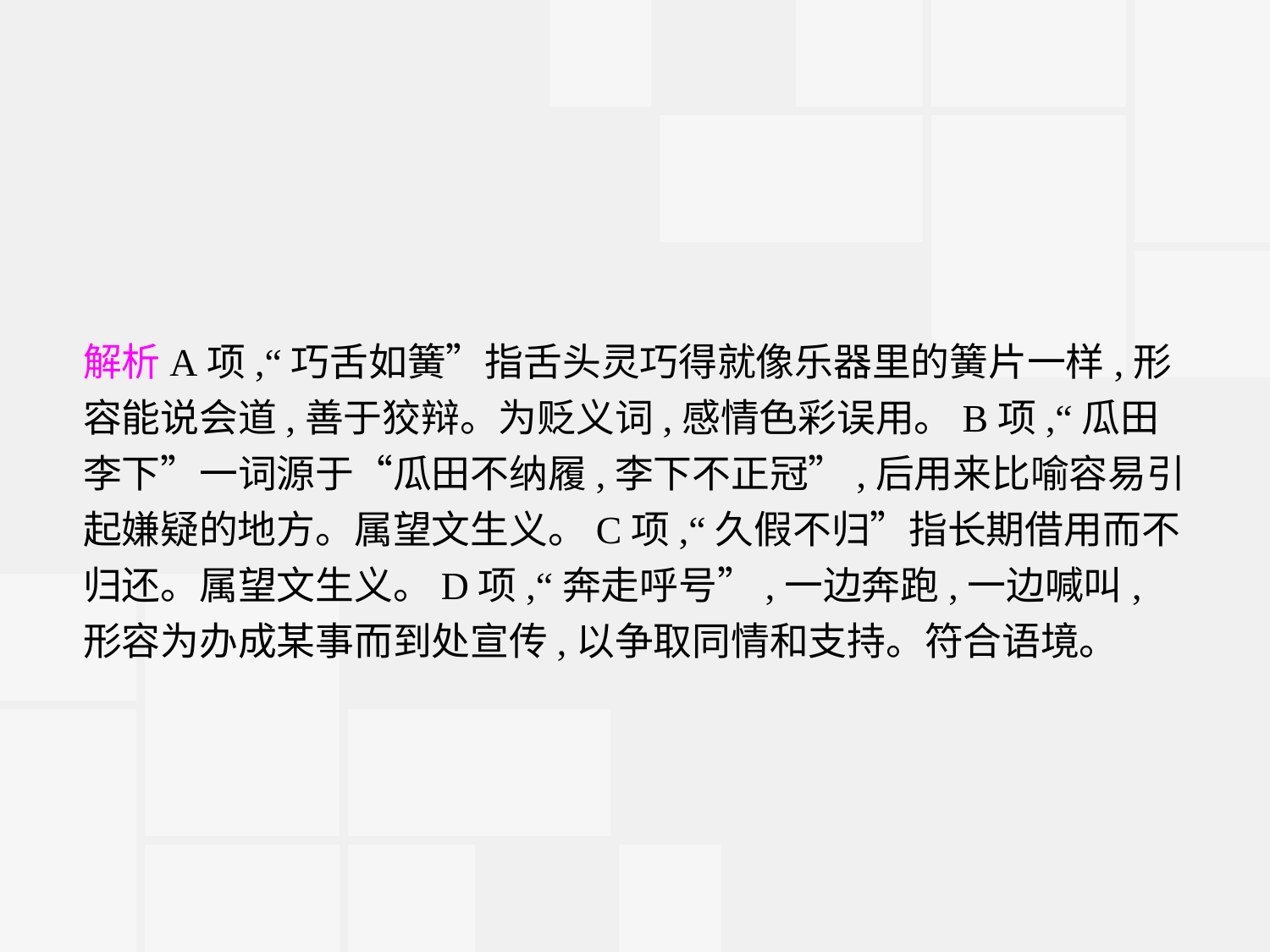

解析A项,“巧舌如簧”指舌头灵巧得就像乐器里的簧片一样,形容能说会道,善于狡辩。为贬义词,感情色彩误用。B项,“瓜田李下”一词源于“瓜田不纳履,李下不正冠”,后用来比喻容易引起嫌疑的地方。属望文生义。C项,“久假不归”指长期借用而不归还。属望文生义。D项,“奔走呼号”,一边奔跑,一边喊叫,形容为办成某事而到处宣传,以争取同情和支持。符合语境。